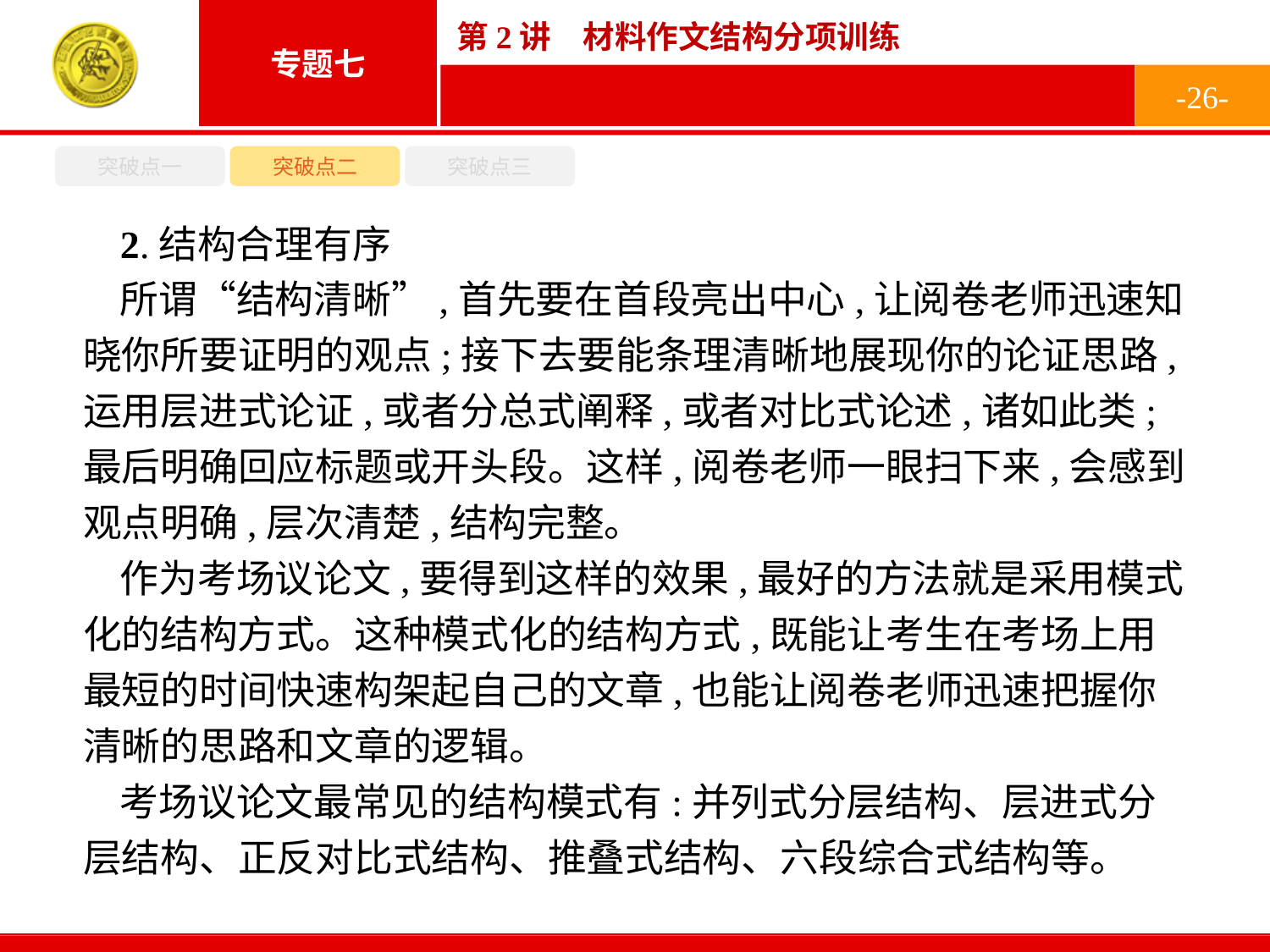

-26-
突破点一
突破点二
突破点三
2.结构合理有序
所谓“结构清晰”,首先要在首段亮出中心,让阅卷老师迅速知晓你所要证明的观点;接下去要能条理清晰地展现你的论证思路,运用层进式论证,或者分总式阐释,或者对比式论述,诸如此类;最后明确回应标题或开头段。这样,阅卷老师一眼扫下来,会感到观点明确,层次清楚,结构完整。
作为考场议论文,要得到这样的效果,最好的方法就是采用模式化的结构方式。这种模式化的结构方式,既能让考生在考场上用最短的时间快速构架起自己的文章,也能让阅卷老师迅速把握你清晰的思路和文章的逻辑。
考场议论文最常见的结构模式有:并列式分层结构、层进式分层结构、正反对比式结构、推叠式结构、六段综合式结构等。